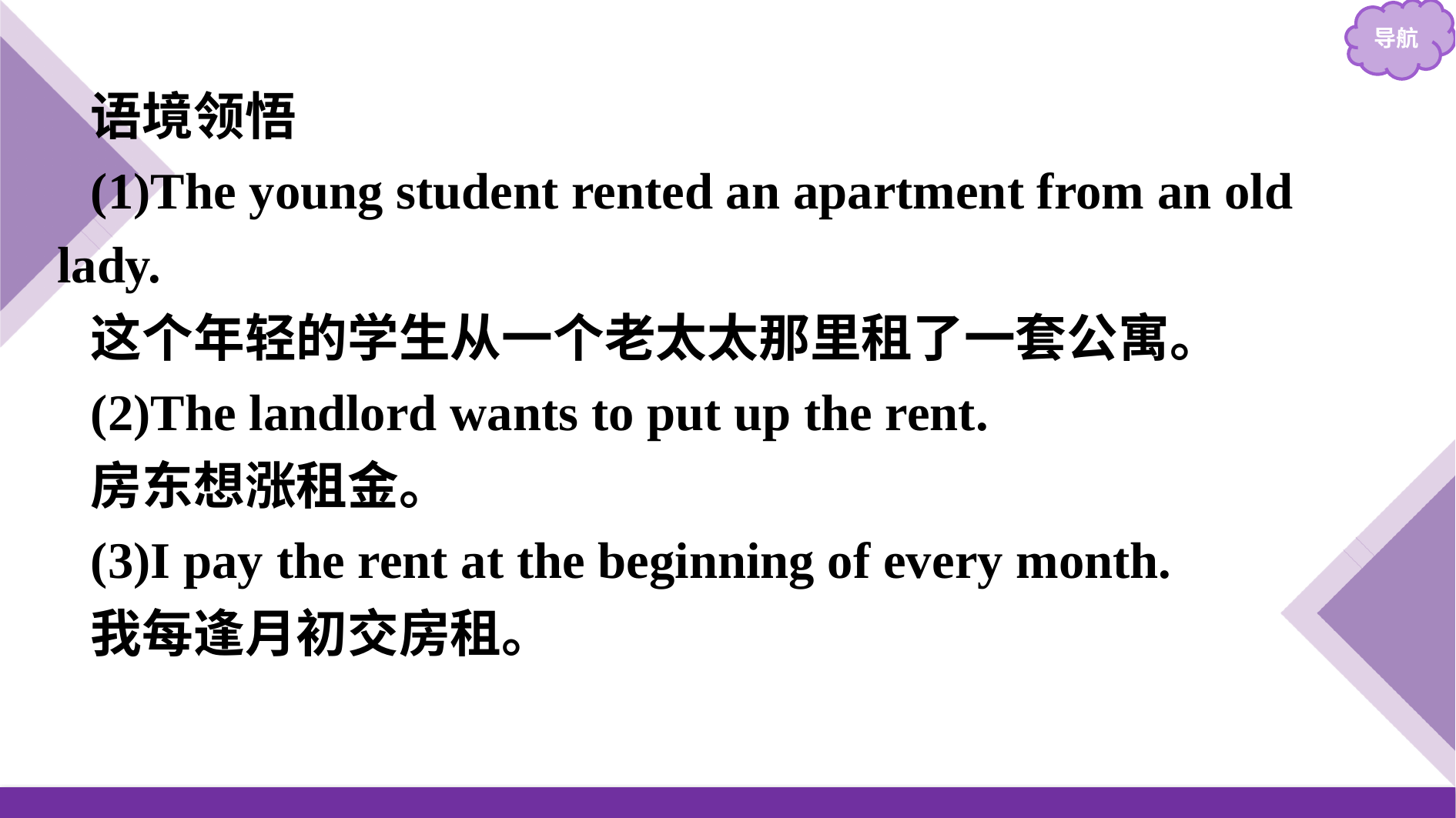

语境领悟
(1)The young student rented an apartment from an old lady.
这个年轻的学生从一个老太太那里租了一套公寓。
(2)The landlord wants to put up the rent.
房东想涨租金。
(3)I pay the rent at the beginning of every month.
我每逢月初交房租。